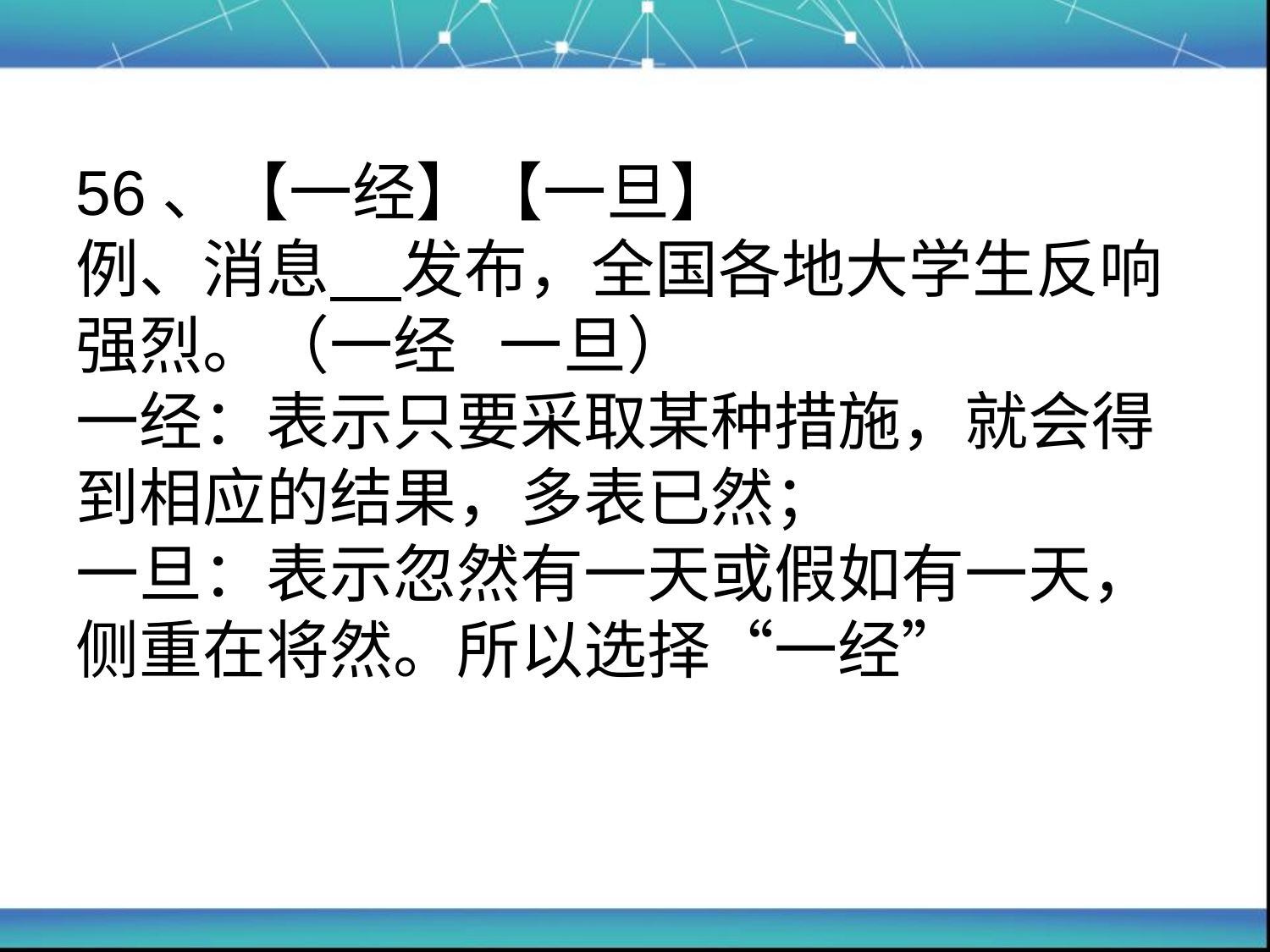

# 56、【一经】【一旦】 例、消息     发布，全国各地大学生反响强烈。（一经   一旦） 一经：表示只要采取某种措施，就会得到相应的结果，多表已然； 一旦：表示忽然有一天或假如有一天，侧重在将然。所以选择“一经”